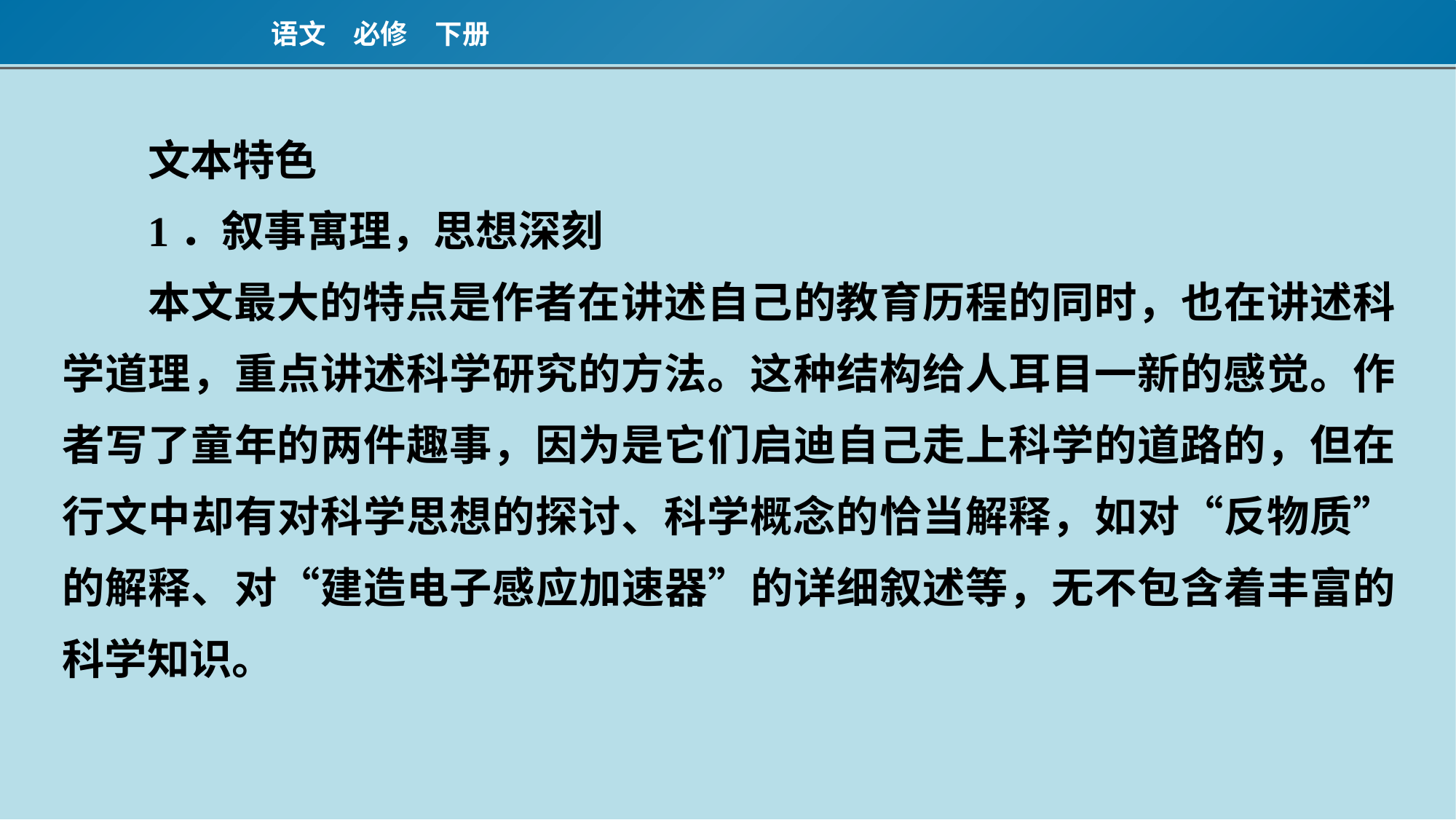

文本特色
1．叙事寓理，思想深刻
本文最大的特点是作者在讲述自己的教育历程的同时，也在讲述科学道理，重点讲述科学研究的方法。这种结构给人耳目一新的感觉。作者写了童年的两件趣事，因为是它们启迪自己走上科学的道路的，但在行文中却有对科学思想的探讨、科学概念的恰当解释，如对“反物质”的解释、对“建造电子感应加速器”的详细叙述等，无不包含着丰富的科学知识。